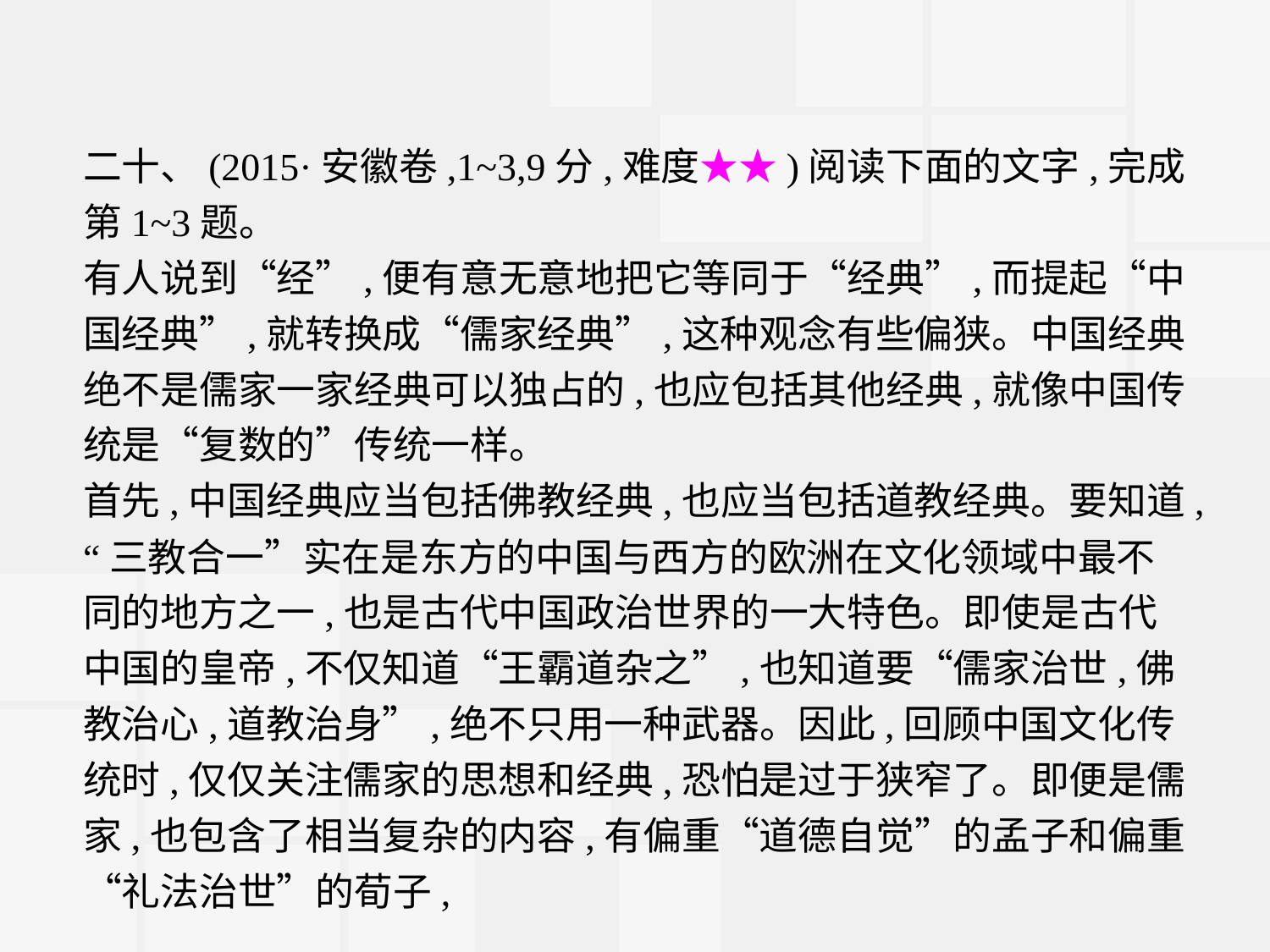

二十、(2015·安徽卷,1~3,9分,难度★★)阅读下面的文字,完成第1~3题。
有人说到“经”,便有意无意地把它等同于“经典”,而提起“中国经典”,就转换成“儒家经典”,这种观念有些偏狭。中国经典绝不是儒家一家经典可以独占的,也应包括其他经典,就像中国传统是“复数的”传统一样。
首先,中国经典应当包括佛教经典,也应当包括道教经典。要知道,“三教合一”实在是东方的中国与西方的欧洲在文化领域中最不同的地方之一,也是古代中国政治世界的一大特色。即使是古代中国的皇帝,不仅知道“王霸道杂之”,也知道要“儒家治世,佛教治心,道教治身”,绝不只用一种武器。因此,回顾中国文化传统时,仅仅关注儒家的思想和经典,恐怕是过于狭窄了。即便是儒家,也包含了相当复杂的内容,有偏重“道德自觉”的孟子和偏重“礼法治世”的荀子,